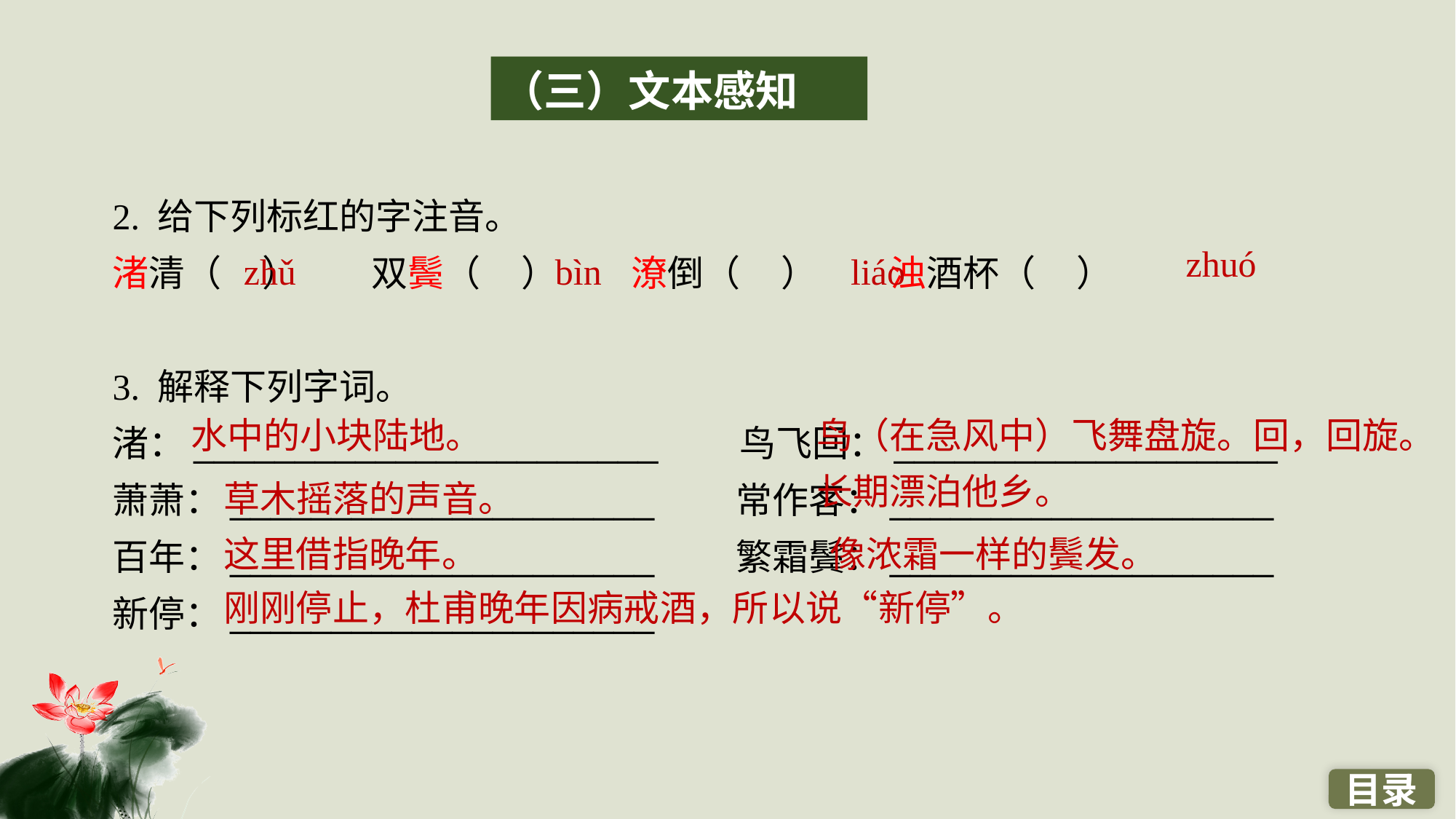

（三）文本感知
2. 给下列标红的字注音。
渚清（     ）　　双鬓（     ）　　潦倒（     ）　　浊酒杯（     ）

3. 解释下列字词。
渚：_______________________　　鸟飞回：___________________
萧萧：_____________________　　常作客：___________________
百年：_____________________　　繁霜鬓：___________________
新停：_____________________
zhuó
zhǔ
bìn
liáo
水中的小块陆地。
鸟（在急风中）飞舞盘旋。回，回旋。
长期漂泊他乡。
草木摇落的声音。
这里借指晚年。
像浓霜一样的鬓发。
刚刚停止，杜甫晚年因病戒酒，所以说“新停”。